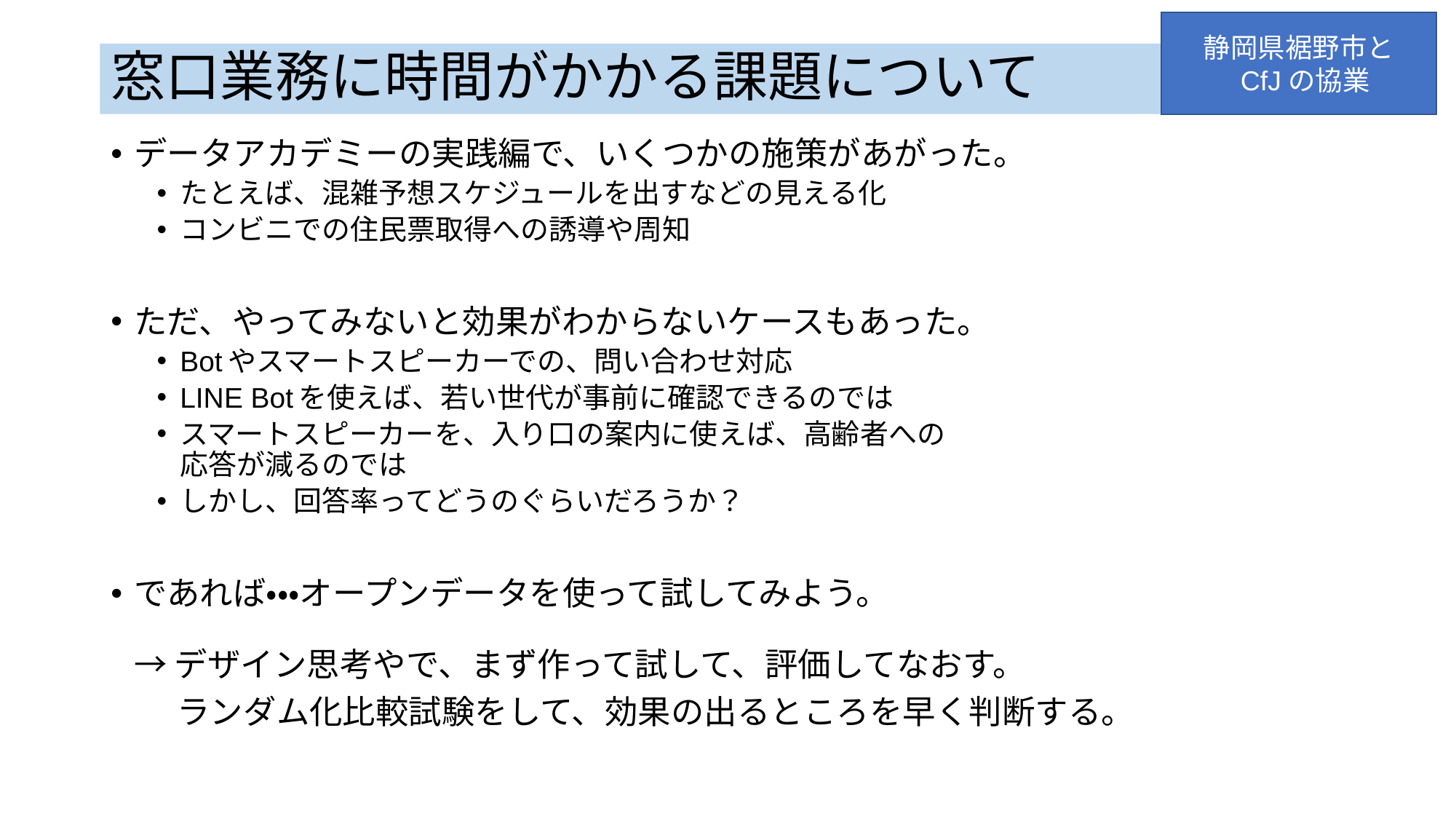

静岡県裾野市と
 CfJの協業
# 窓口業務に時間がかかる課題について
データアカデミーの実践編で、いくつかの施策があがった。
たとえば、混雑予想スケジュールを出すなどの見える化
コンビニでの住民票取得への誘導や周知

ただ、やってみないと効果がわからないケースもあった。
Botやスマートスピーカーでの、問い合わせ対応
LINE Botを使えば、若い世代が事前に確認できるのでは
スマートスピーカーを、入り口の案内に使えば、高齢者への
応答が減るのでは
しかし、回答率ってどうのぐらいだろうか？

であれば・・・オープンデータを使って試してみよう。
→ デザイン思考やで、まず作って試して、評価してなおす。
　　ランダム化比較試験をして、効果の出るところを早く判断する。